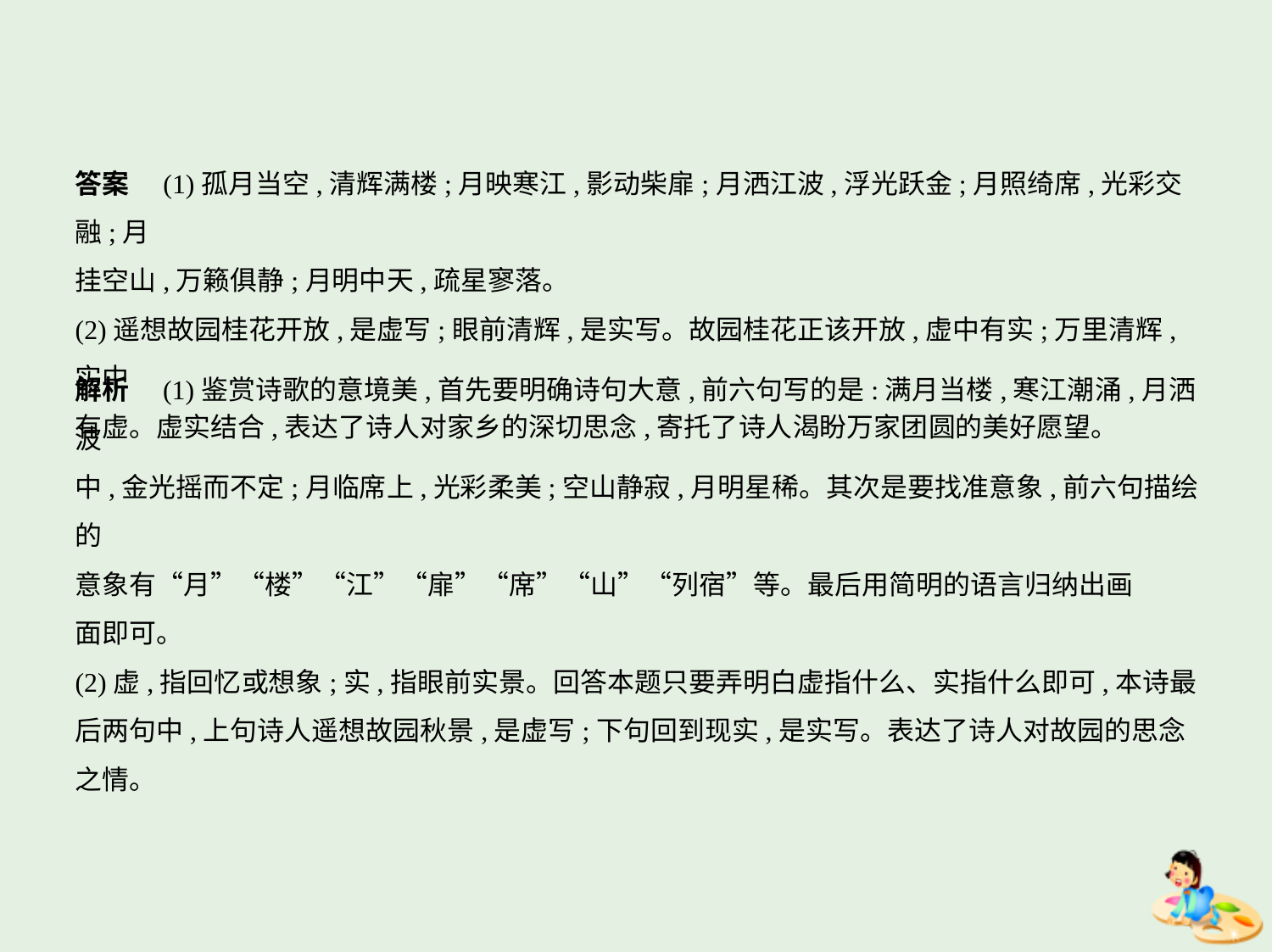

答案　(1)孤月当空,清辉满楼;月映寒江,影动柴扉;月洒江波,浮光跃金;月照绮席,光彩交融;月
挂空山,万籁俱静;月明中天,疏星寥落。
(2)遥想故园桂花开放,是虚写;眼前清辉,是实写。故园桂花正该开放,虚中有实;万里清辉,实中
有虚。虚实结合,表达了诗人对家乡的深切思念,寄托了诗人渴盼万家团圆的美好愿望。
解析　(1)鉴赏诗歌的意境美,首先要明确诗句大意,前六句写的是:满月当楼,寒江潮涌,月洒波
中,金光摇而不定;月临席上,光彩柔美;空山静寂,月明星稀。其次是要找准意象,前六句描绘的
意象有“月”“楼”“江”“扉”“席”“山”“列宿”等。最后用简明的语言归纳出画
面即可。
(2)虚,指回忆或想象;实,指眼前实景。回答本题只要弄明白虚指什么、实指什么即可,本诗最
后两句中,上句诗人遥想故园秋景,是虚写;下句回到现实,是实写。表达了诗人对故园的思念
之情。